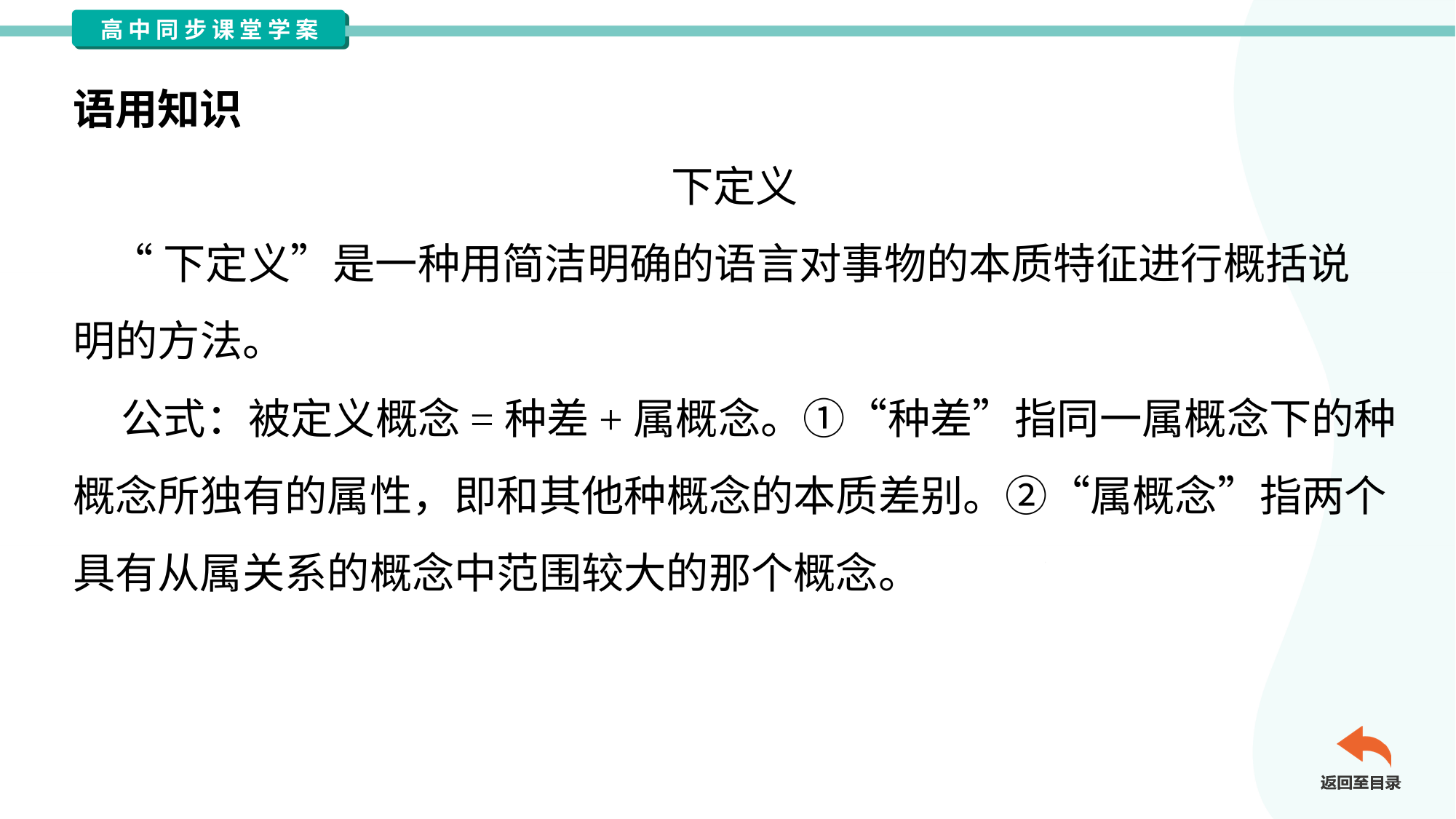

语用知识
下定义
    “下定义”是一种用简洁明确的语言对事物的本质特征进行概括说
明的方法。
    公式：被定义概念=种差+属概念。①“种差”指同一属概念下的种
概念所独有的属性，即和其他种概念的本质差别。②“属概念”指两个
具有从属关系的概念中范围较大的那个概念。